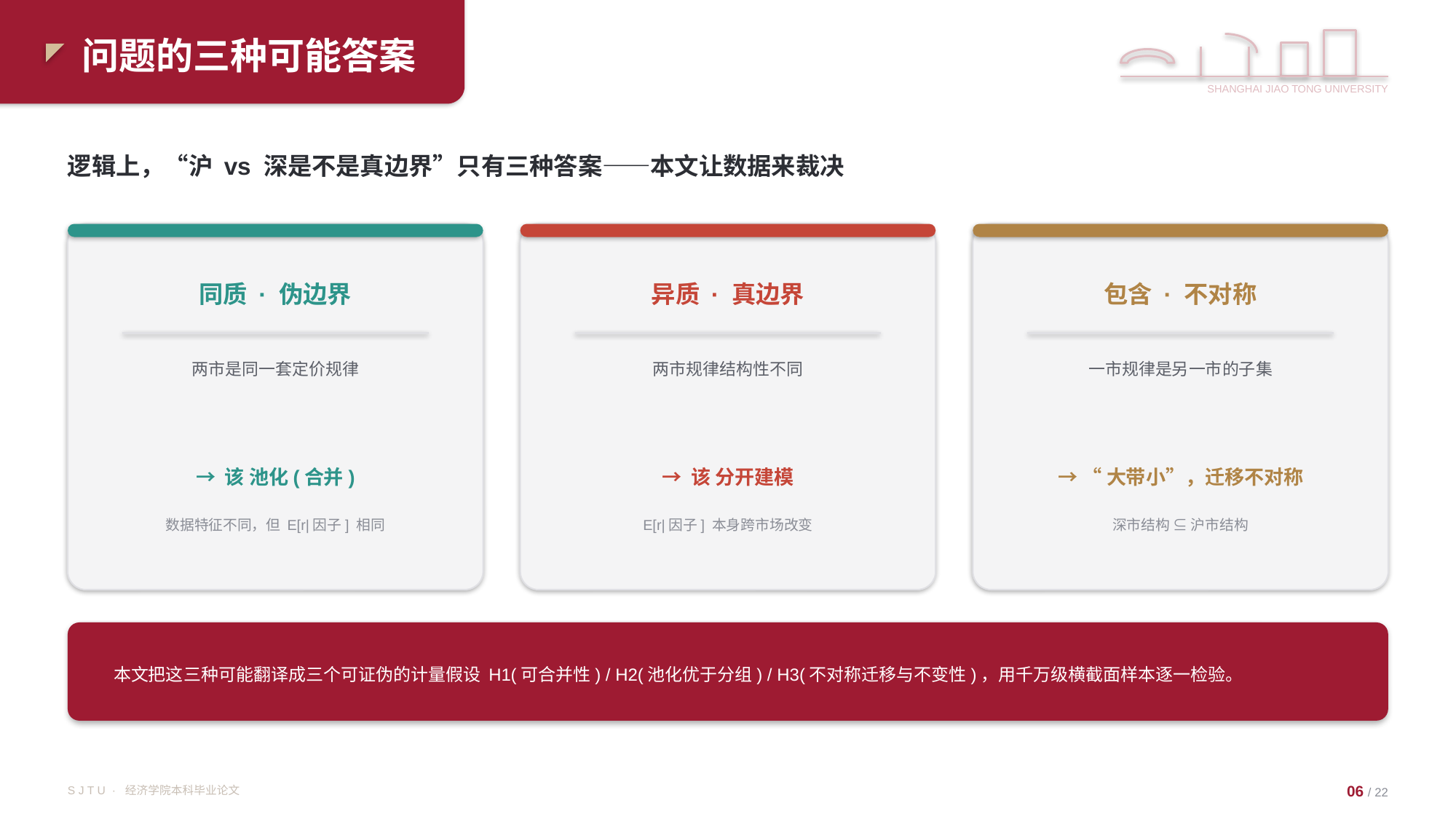

问题的三种可能答案

SHANGHAI JIAO TONG UNIVERSITY
逻辑上，“沪 vs 深是不是真边界”只有三种答案——本文让数据来裁决

同质 · 伪边界
异质 · 真边界
包含 · 不对称
两市是同一套定价规律
两市规律结构性不同
一市规律是另一市的子集
→ 该 池化(合并)
→ 该 分开建模
→ “大带小”，迁移不对称
数据特征不同，但 E[r|因子] 相同
E[r|因子] 本身跨市场改变
深市结构 ⊆ 沪市结构

本文把这三种可能翻译成三个可证伪的计量假设 H1(可合并性) / H2(池化优于分组) / H3(不对称迁移与不变性)，用千万级横截面样本逐一检验。
S J T U  ·  经济学院本科毕业论文
06 / 22